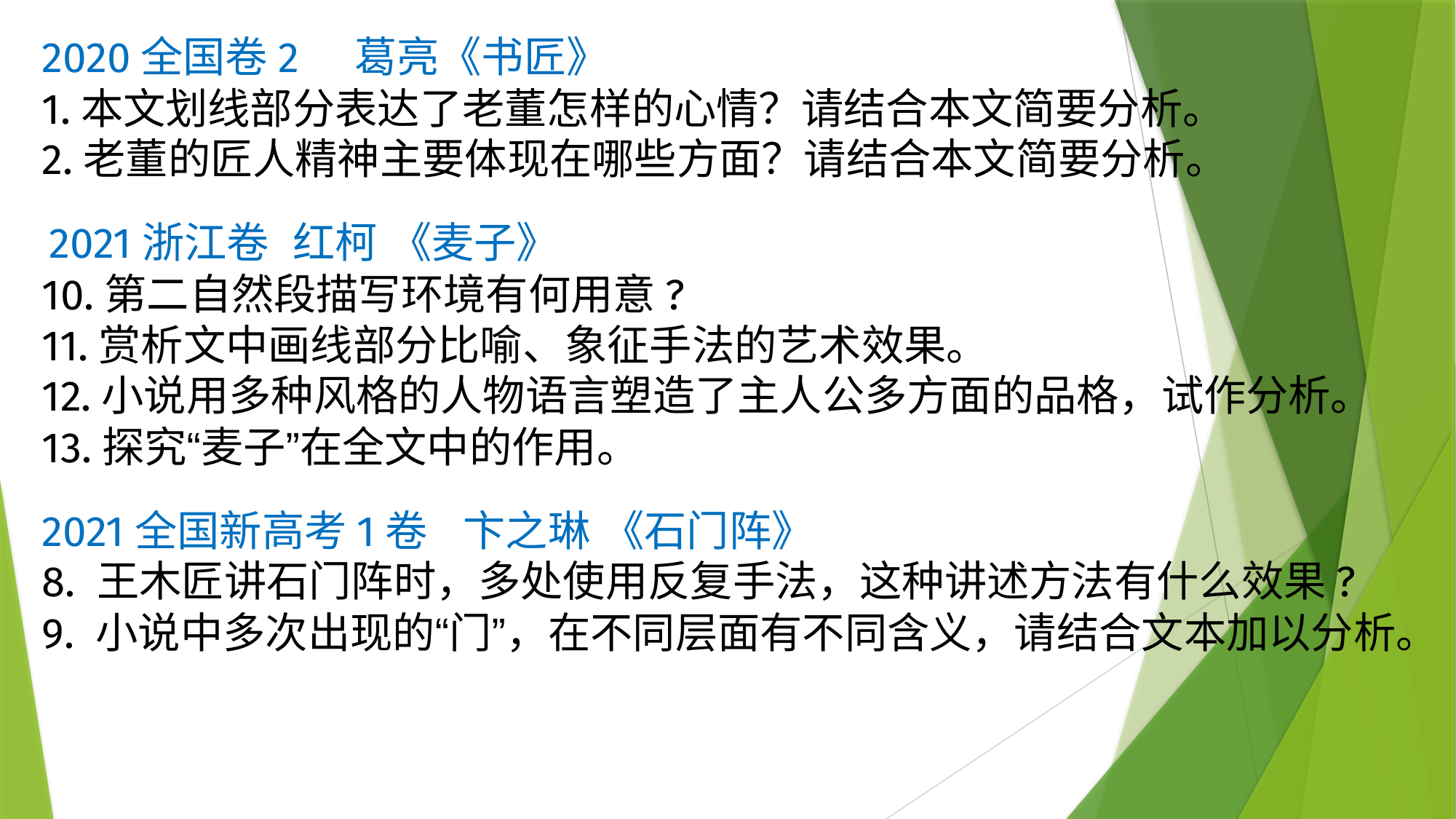

2020全国卷2    葛亮《书匠》
1.本文划线部分表达了老董怎样的心情？请结合本文简要分析。
2.老董的匠人精神主要体现在哪些方面？请结合本文简要分析。

 2021浙江卷  红柯 《麦子》
10.第二自然段描写环境有何用意?
11.赏析文中画线部分比喻、象征手法的艺术效果。
12.小说用多种风格的人物语言塑造了主人公多方面的品格，试作分析。
13.探究“麦子”在全文中的作用。

2021全国新高考1卷   卞之琳 《石门阵》
8. 王木匠讲石门阵时，多处使用反复手法，这种讲述方法有什么效果?
9. 小说中多次出现的“门”，在不同层面有不同含义，请结合文本加以分析。